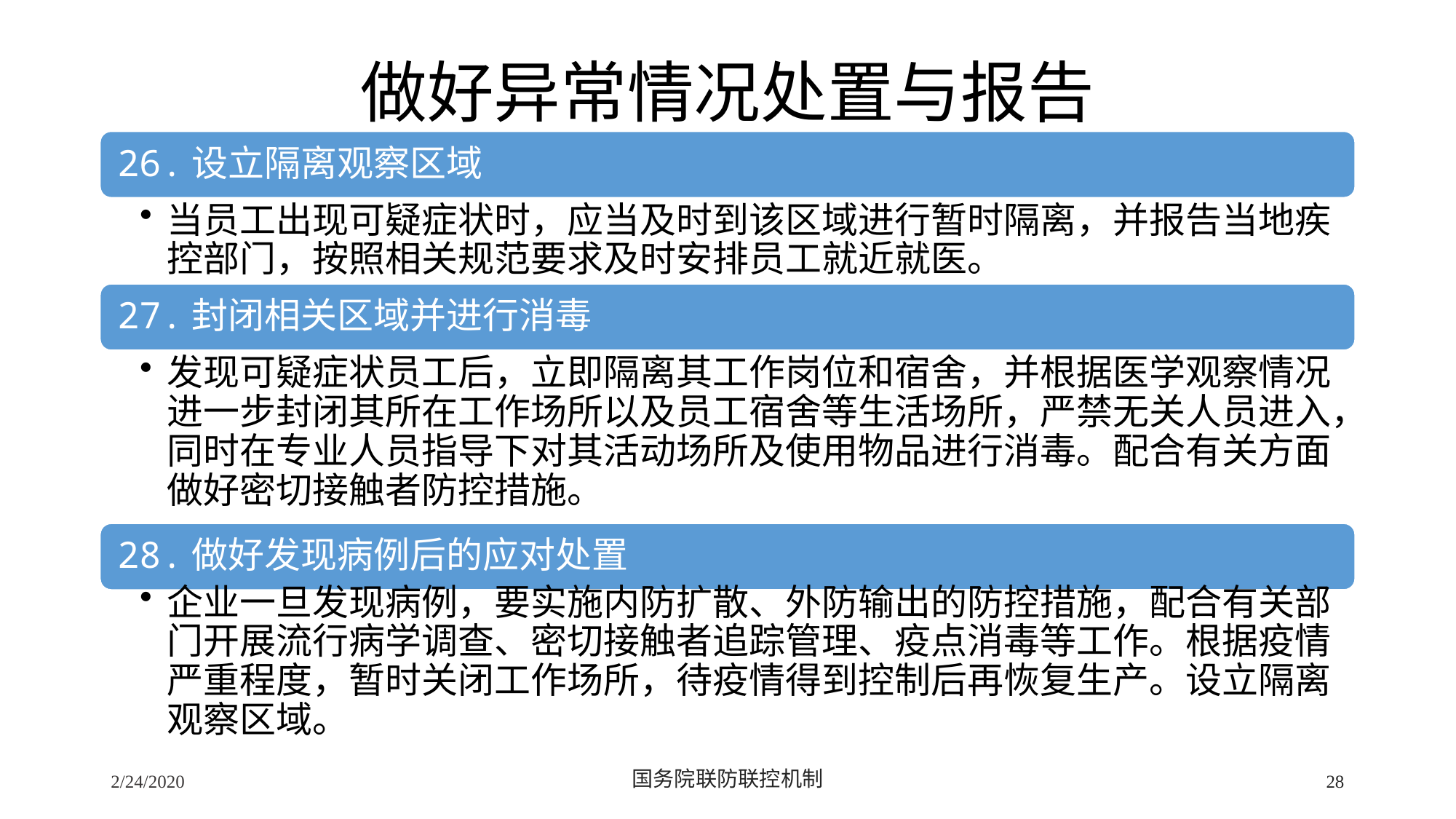

# 做好异常情况处置与报告
26.设立隔离观察区域
当员工出现可疑症状时，应当及时到该区域进行暂时隔离，并报告当地疾控部门，按照相关规范要求及时安排员工就近就医。
27.封闭相关区域并进行消毒
发现可疑症状员工后，立即隔离其工作岗位和宿舍，并根据医学观察情况进一步封闭其所在工作场所以及员工宿舍等生活场所，严禁无关人员进入，同时在专业人员指导下对其活动场所及使用物品进行消毒。配合有关方面做好密切接触者防控措施。
28.做好发现病例后的应对处置
企业一旦发现病例，要实施内防扩散、外防输出的防控措施，配合有关部门开展流行病学调查、密切接触者追踪管理、疫点消毒等工作。根据疫情严重程度，暂时关闭工作场所，待疫情得到控制后再恢复生产。设立隔离观察区域。
2/24/2020
国务院联防联控机制
28